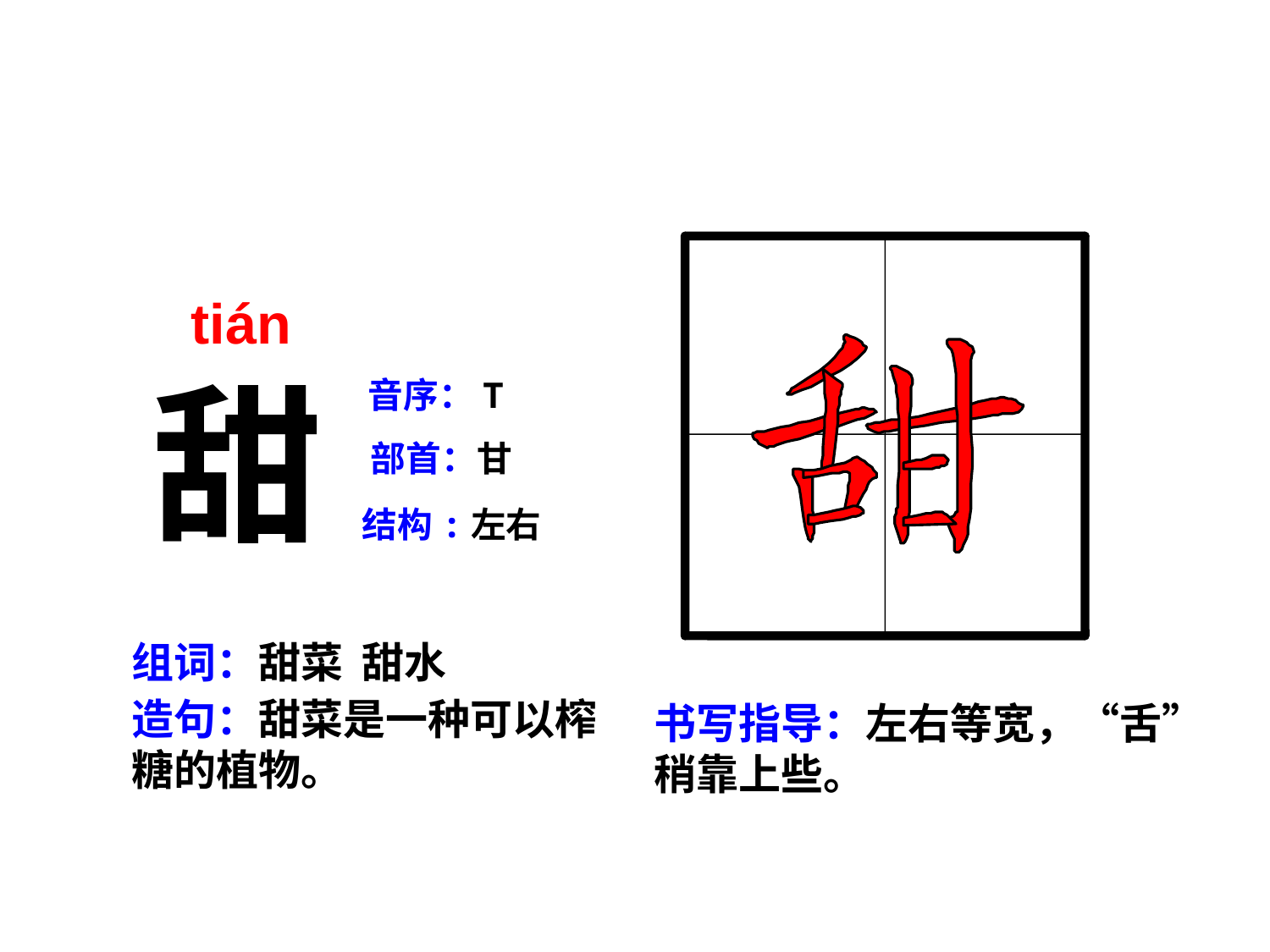

tián

甜

音序：T

部首：甘

结构:左右

组词：甜菜  甜水
造句：甜菜是一种可以榨糖的植物。
书写指导：左右等宽，“舌”稍靠上些。